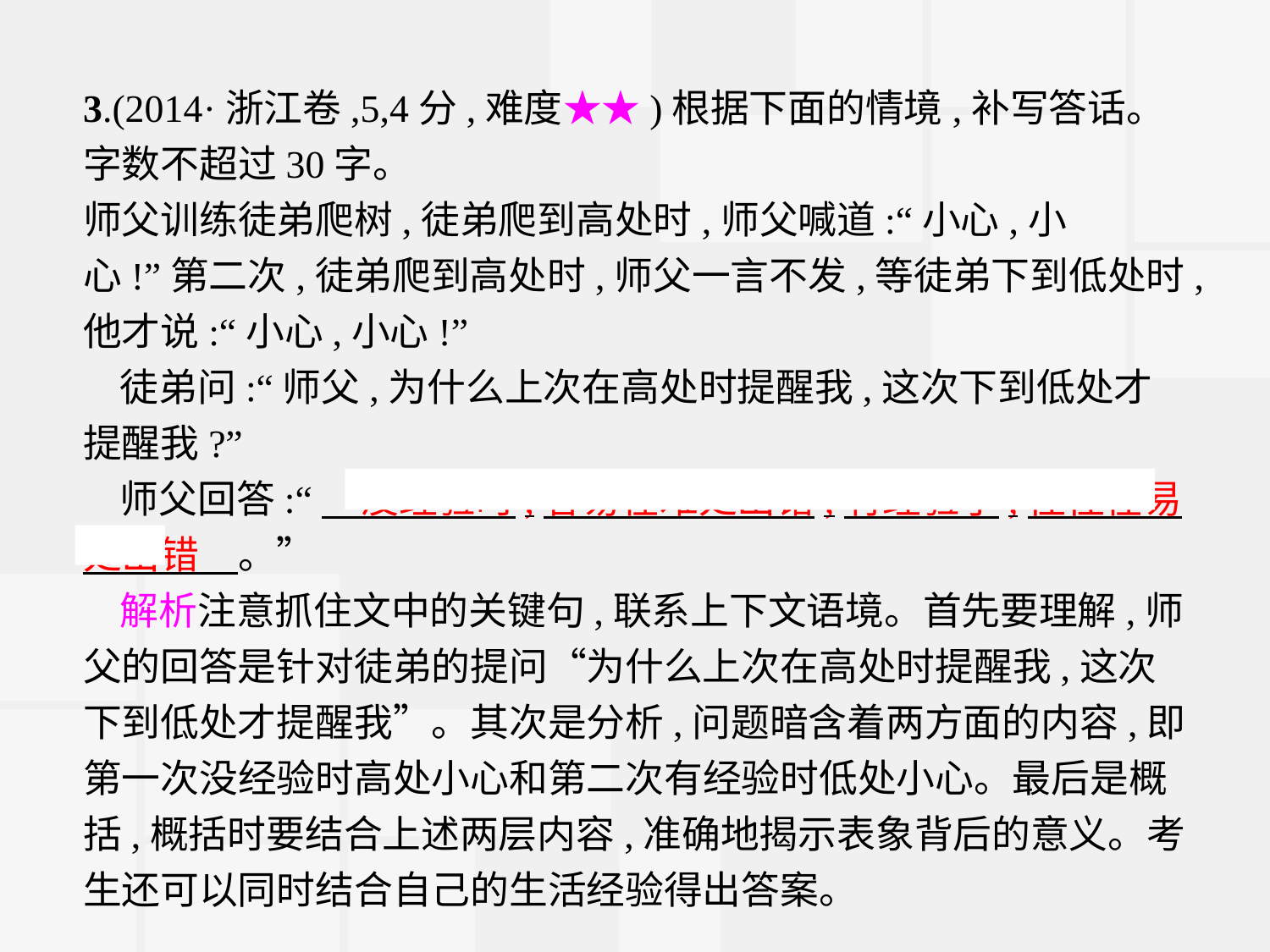

3.(2014·浙江卷,5,4分,难度★★)根据下面的情境,补写答话。字数不超过30字。
师父训练徒弟爬树,徒弟爬到高处时,师父喊道:“小心,小心!”第二次,徒弟爬到高处时,师父一言不发,等徒弟下到低处时,他才说:“小心,小心!”
徒弟问:“师父,为什么上次在高处时提醒我,这次下到低处才提醒我?”
师父回答:“　没经验时,容易在难处出错;有经验了,往往在易处出错　。”
解析注意抓住文中的关键句,联系上下文语境。首先要理解,师父的回答是针对徒弟的提问“为什么上次在高处时提醒我,这次下到低处才提醒我”。其次是分析,问题暗含着两方面的内容,即第一次没经验时高处小心和第二次有经验时低处小心。最后是概括,概括时要结合上述两层内容,准确地揭示表象背后的意义。考生还可以同时结合自己的生活经验得出答案。